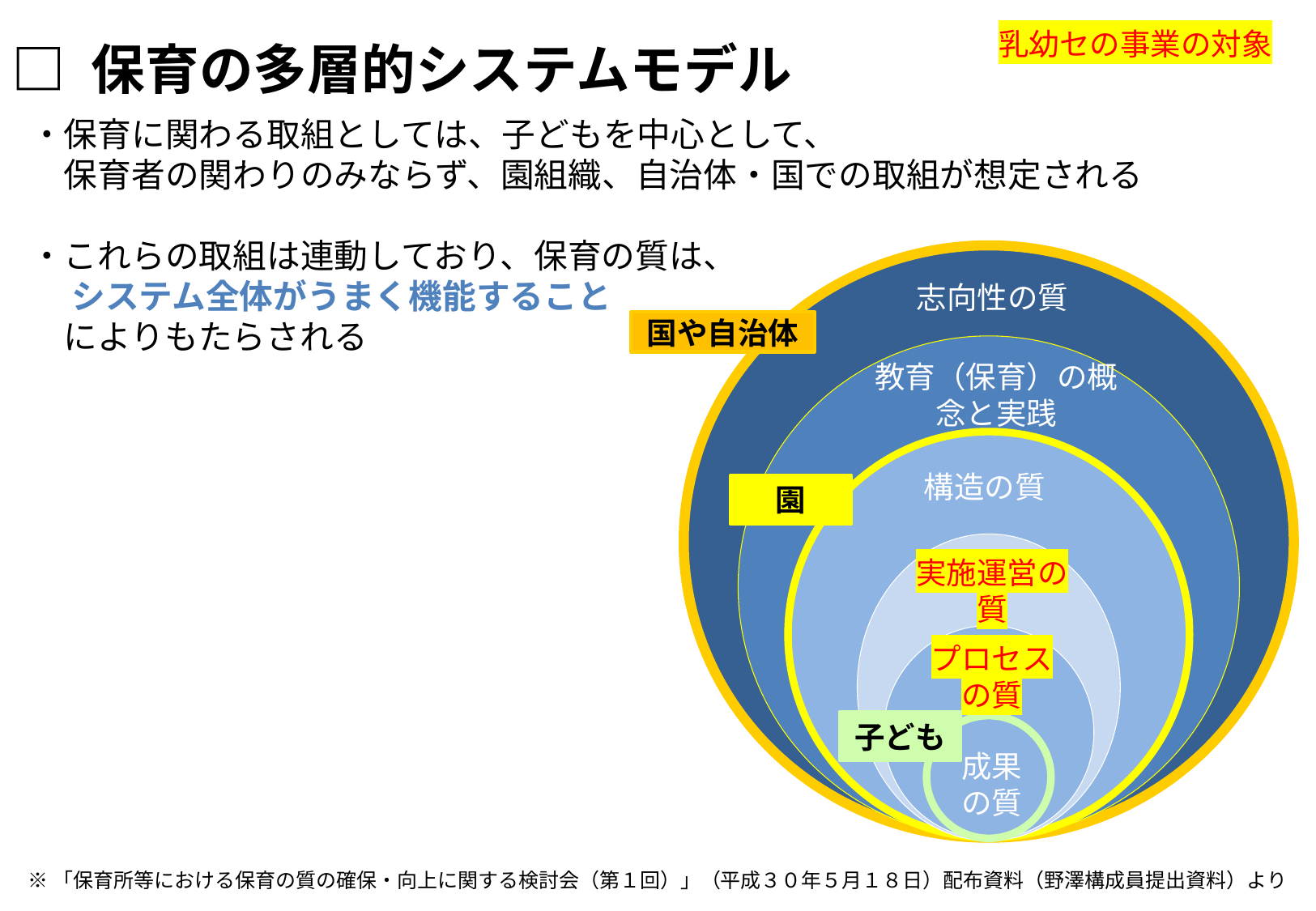

乳幼セの事業の対象
□ 保育の多層的システムモデル
・保育に関わる取組としては、子どもを中心として、
　保育者の関わりのみならず、園組織、自治体・国での取組が想定される

・これらの取組は連動しており、保育の質は、
　 システム全体がうまく機能すること
　によりもたらされる

志向性の質
国や自治体

教育（保育）の概念と実践

構造の質
園

実施運営の
質

プロセス
の質
子ども

成果
の質
※「保育所等における保育の質の確保・向上に関する検討会（第１回）」（平成３０年５月１８日）配布資料（野澤構成員提出資料）より